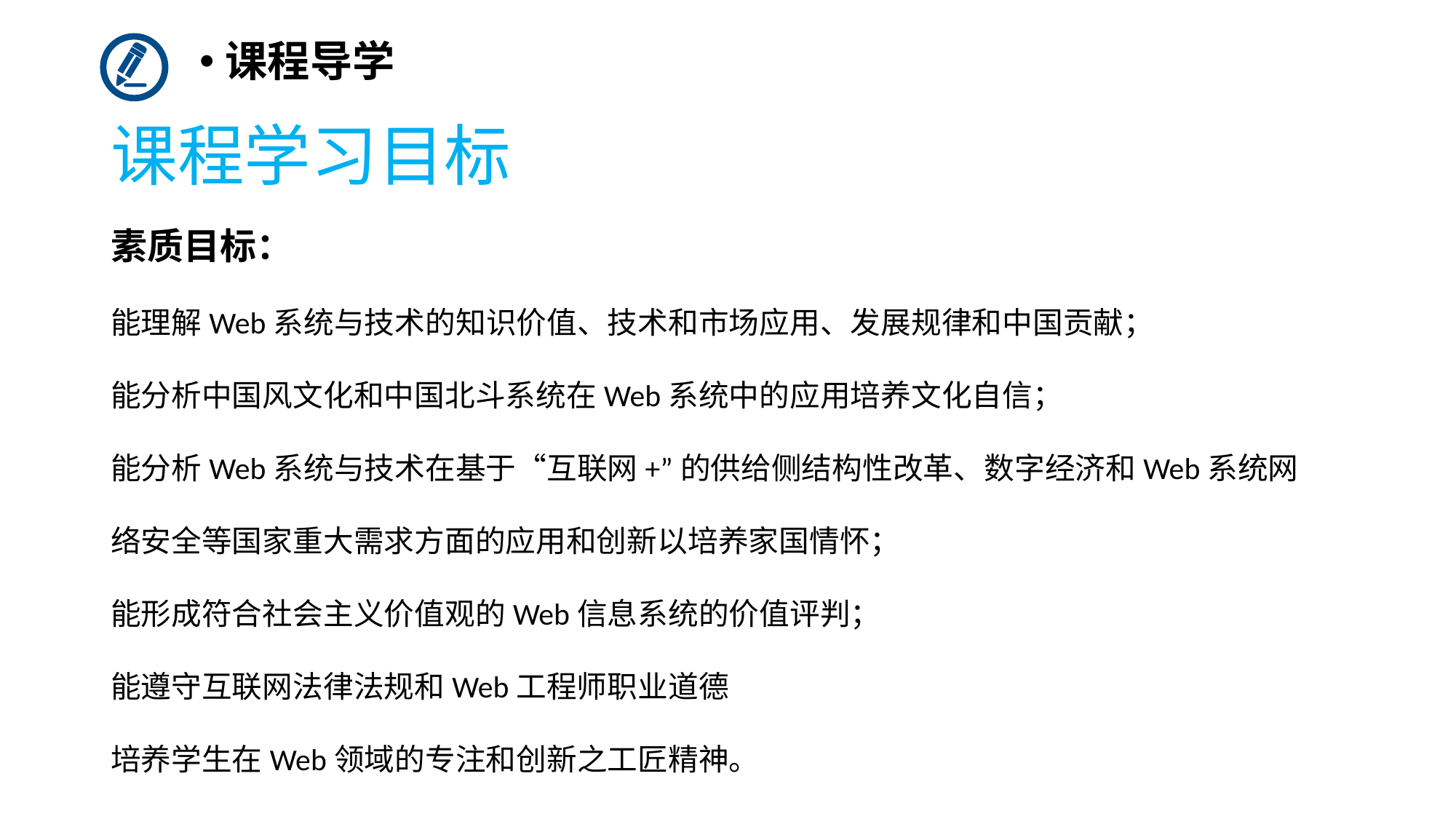

课程导学
# 课程学习目标
素质目标：
能理解Web系统与技术的知识价值、技术和市场应用、发展规律和中国贡献；
能分析中国风文化和中国北斗系统在Web系统中的应用培养文化自信；
能分析Web系统与技术在基于“互联网+”的供给侧结构性改革、数字经济和Web系统网络安全等国家重大需求方面的应用和创新以培养家国情怀；
能形成符合社会主义价值观的Web信息系统的价值评判；
能遵守互联网法律法规和Web工程师职业道德
培养学生在Web领域的专注和创新之工匠精神。